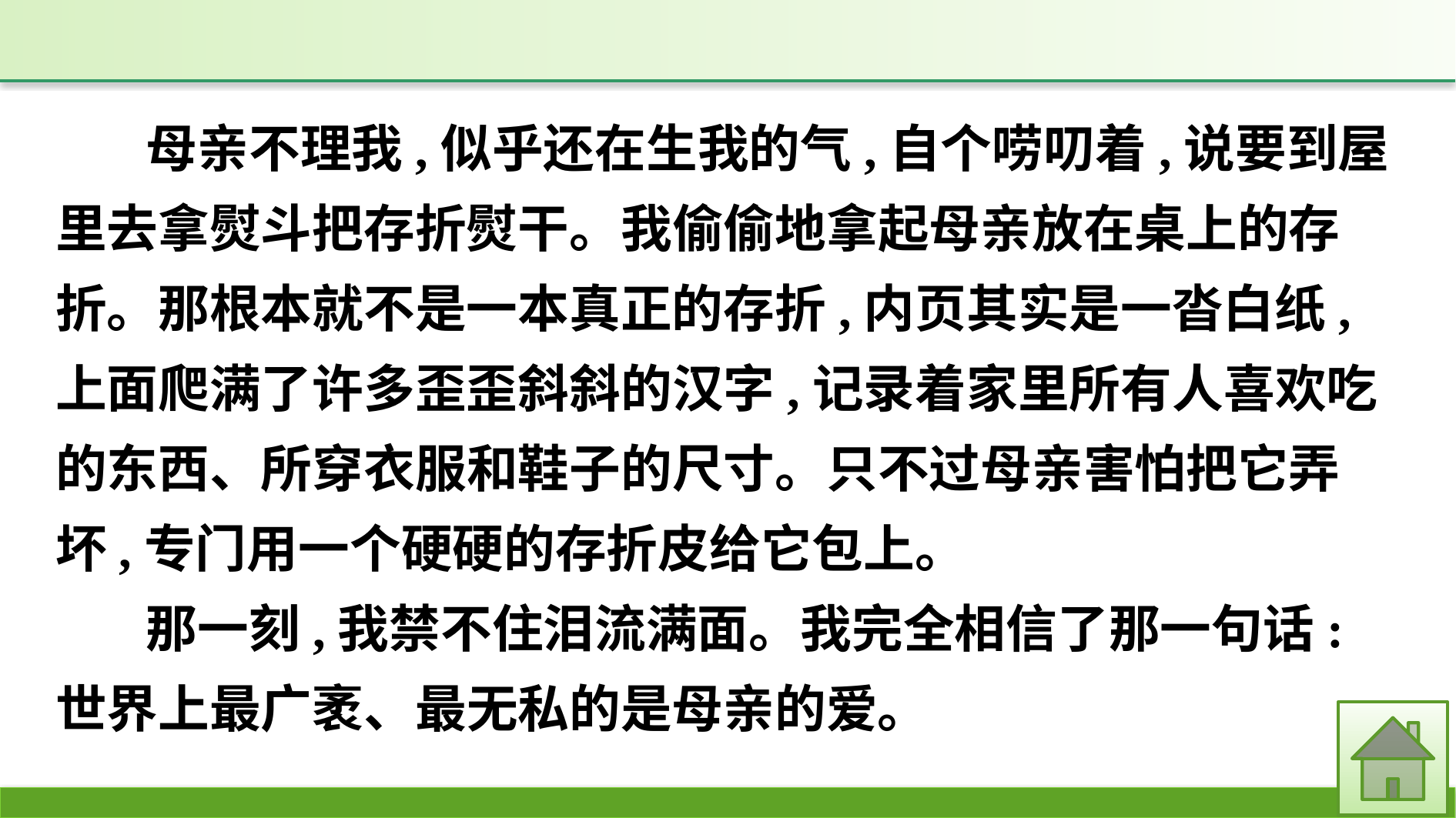

母亲不理我,似乎还在生我的气,自个唠叨着,说要到屋里去拿熨斗把存折熨干。我偷偷地拿起母亲放在桌上的存折。那根本就不是一本真正的存折,内页其实是一沓白纸,上面爬满了许多歪歪斜斜的汉字,记录着家里所有人喜欢吃的东西、所穿衣服和鞋子的尺寸。只不过母亲害怕把它弄坏,专门用一个硬硬的存折皮给它包上。
那一刻,我禁不住泪流满面。我完全相信了那一句话:世界上最广袤、最无私的是母亲的爱。